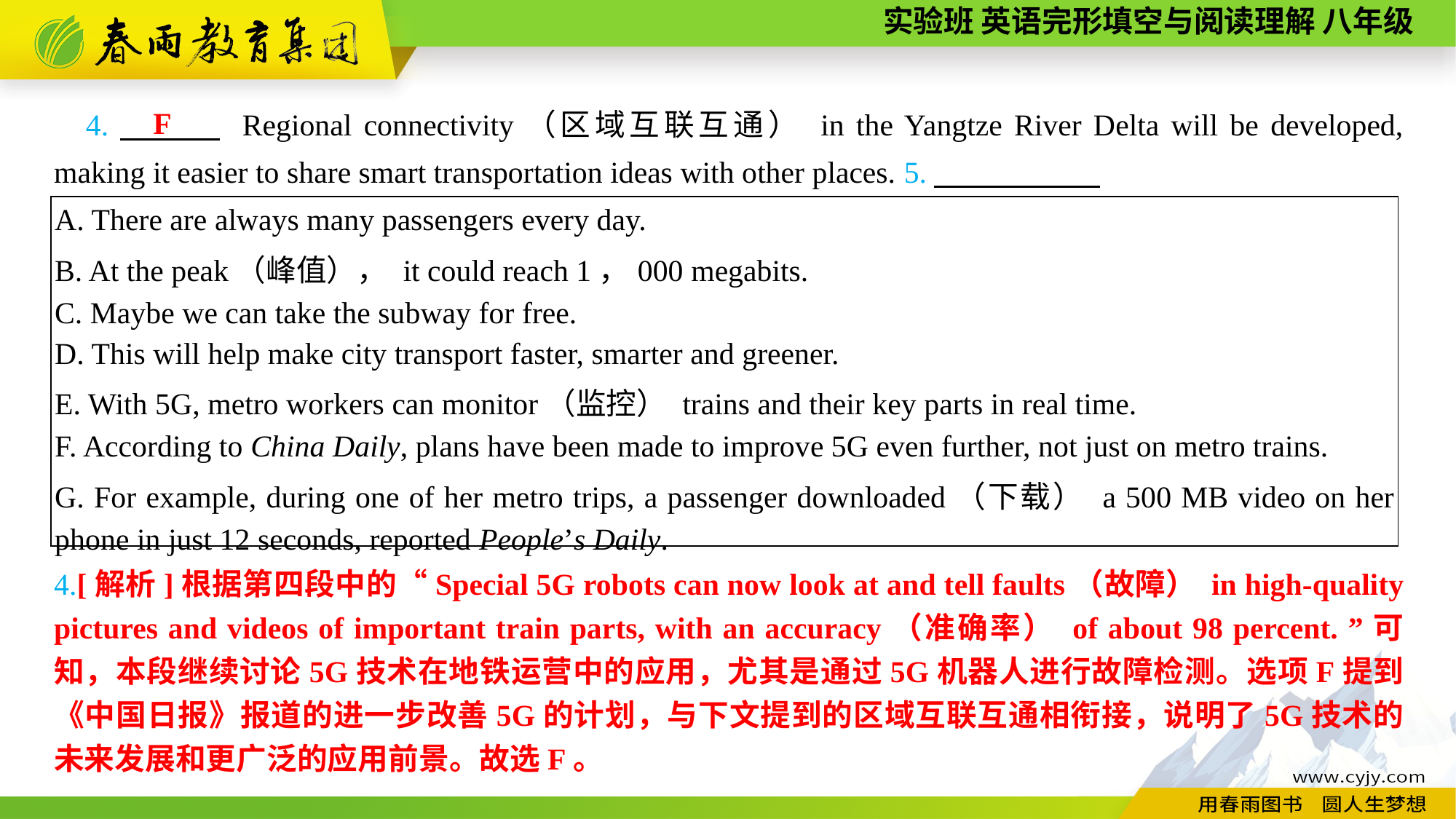

F
4.　　　 Regional connectivity（区域互联互通） in the Yangtze River Delta will be developed, making it easier to share smart transportation ideas with other places. 5.　  ，
| A. There are always many passengers every day. B. At the peak（峰值）， it could reach 1，000 megabits. C. Maybe we can take the subway for free. D. This will help make city transport faster, smarter and greener. E. With 5G, metro workers can monitor（监控） trains and their key parts in real time. F. According to China Daily, plans have been made to improve 5G even further, not just on metro trains. G. For example, during one of her metro trips, a passenger downloaded（下载） a 500 MB video on her phone in just 12 seconds, reported People’s Daily. |
| --- |
4.[解析]根据第四段中的“Special 5G robots can now look at and tell faults（故障） in high-quality pictures and videos of important train parts, with an accuracy（准确率） of about 98 percent. ”可知，本段继续讨论5G技术在地铁运营中的应用，尤其是通过5G机器人进行故障检测。选项F提到《中国日报》报道的进一步改善5G的计划，与下文提到的区域互联互通相衔接，说明了5G技术的未来发展和更广泛的应用前景。故选F。